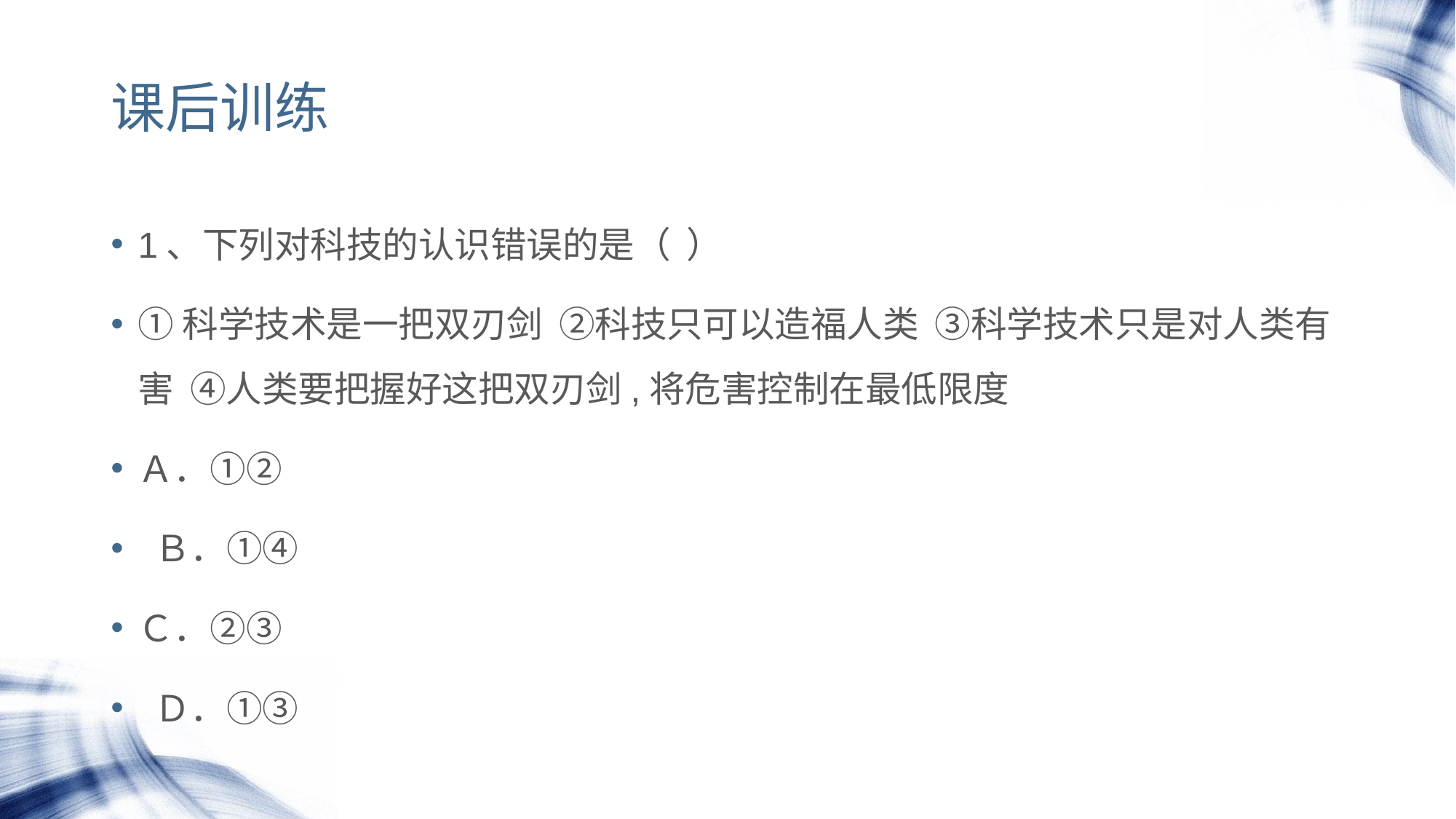

# 课后训练
1、下列对科技的认识错误的是（  ）
①科学技术是一把双刃剑  ②科技只可以造福人类  ③科学技术只是对人类有害  ④人类要把握好这把双刃剑,将危害控制在最低限度
Ａ．①②
 Ｂ．①④
Ｃ．②③
 Ｄ．①③